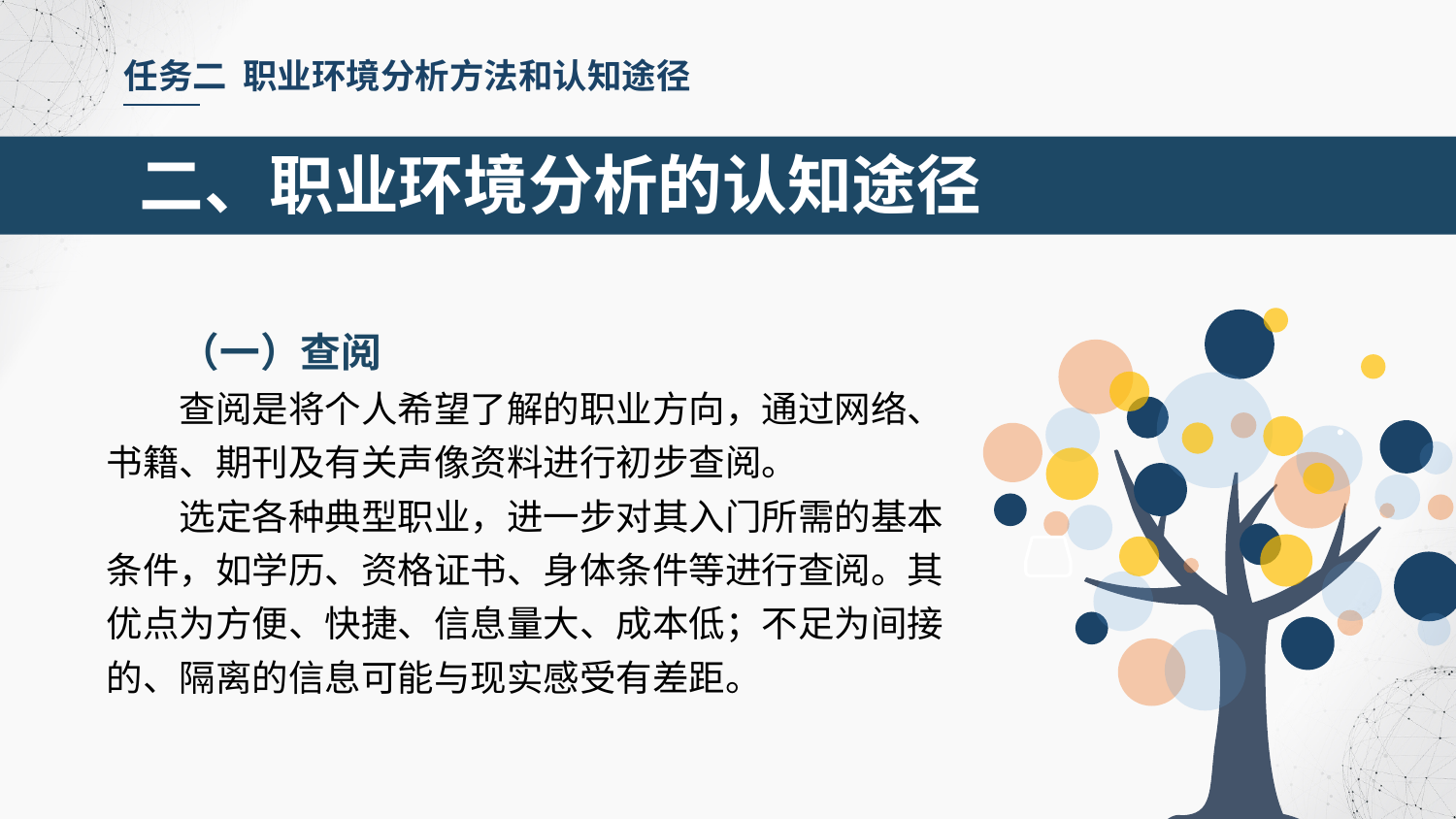

任务二  职业环境分析方法和认知途径

二、职业环境分析的认知途径

（一）查阅
查阅是将个人希望了解的职业方向，通过网络、书籍、期刊及有关声像资料进行初步查阅。
选定各种典型职业，进一步对其入门所需的基本条件，如学历、资格证书、身体条件等进行查阅。其优点为方便、快捷、信息量大、成本低；不足为间接的、隔离的信息可能与现实感受有差距。